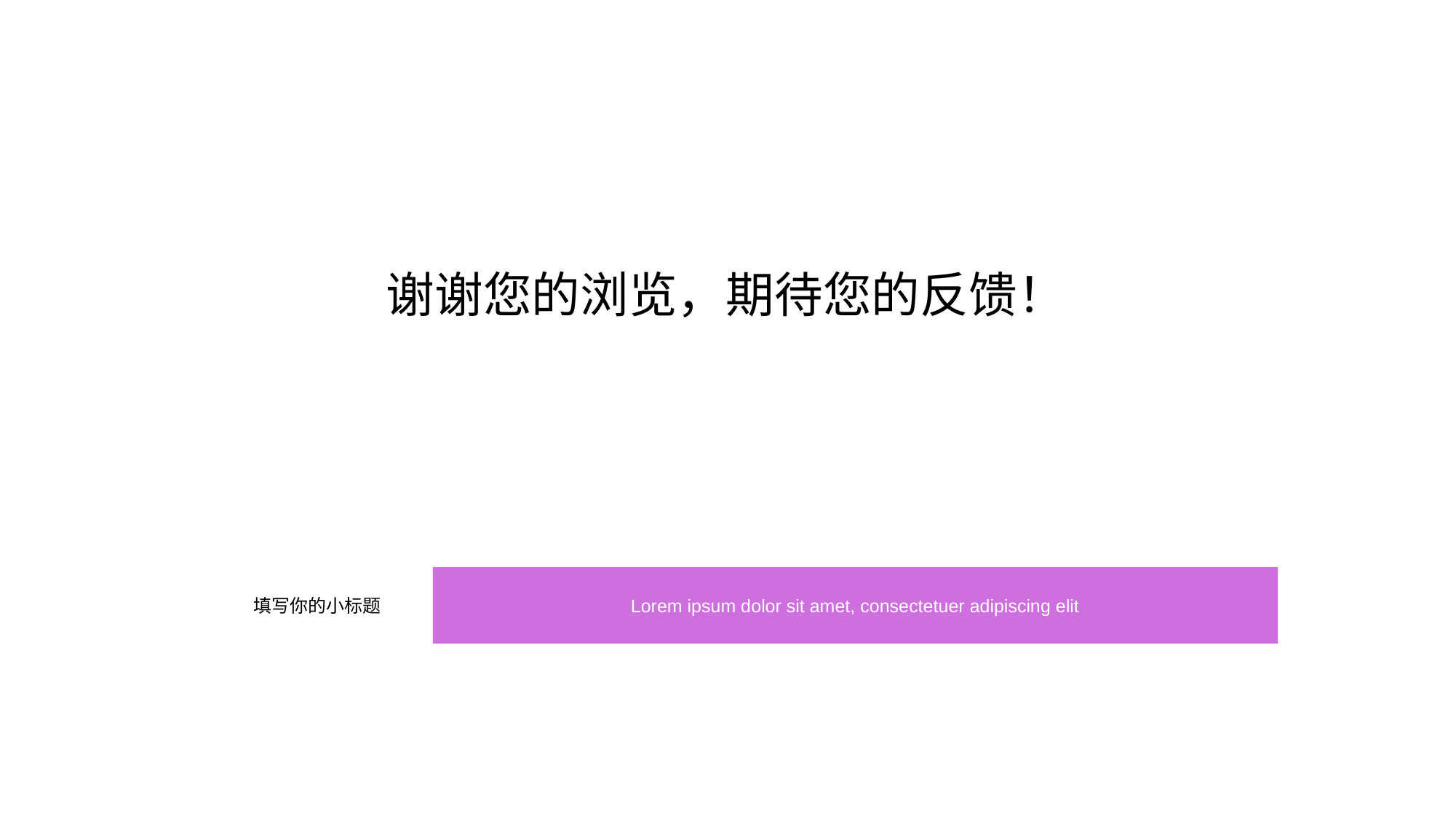

谢谢您的浏览，期待您的反馈！
填写你的小标题
Lorem ipsum dolor sit amet, consectetuer adipiscing elit